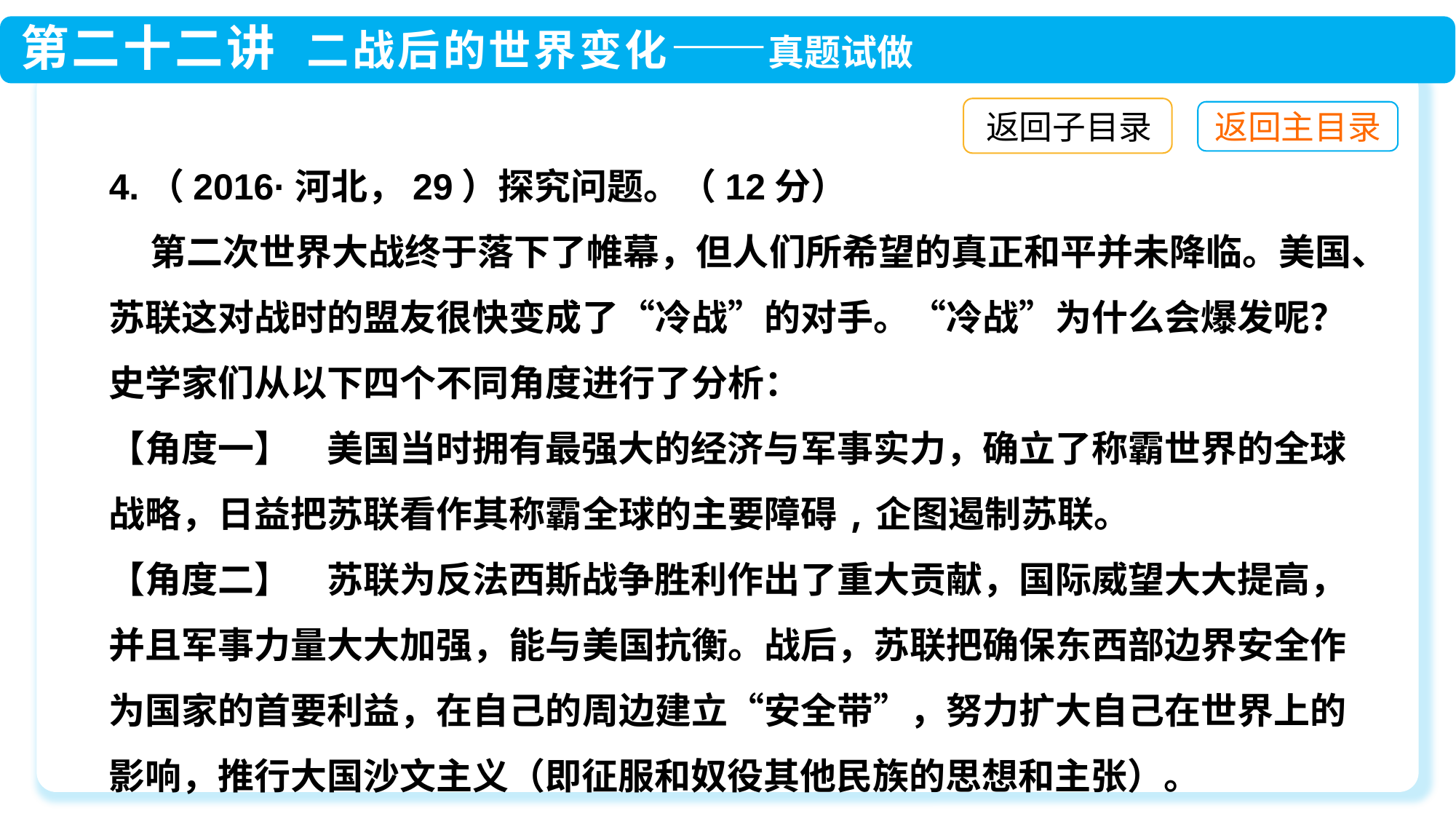

返回子目录
4.（2016·河北，29）探究问题。（12分）
    第二次世界大战终于落下了帷幕，但人们所希望的真正和平并未降临。美国、苏联这对战时的盟友很快变成了“冷战”的对手。“冷战”为什么会爆发呢？史学家们从以下四个不同角度进行了分析：
【角度一】　美国当时拥有最强大的经济与军事实力，确立了称霸世界的全球战略，日益把苏联看作其称霸全球的主要障碍,企图遏制苏联。
【角度二】　苏联为反法西斯战争胜利作出了重大贡献，国际威望大大提高，并且军事力量大大加强，能与美国抗衡。战后，苏联把确保东西部边界安全作为国家的首要利益，在自己的周边建立“安全带”，努力扩大自己在世界上的影响，推行大国沙文主义（即征服和奴役其他民族的思想和主张）。